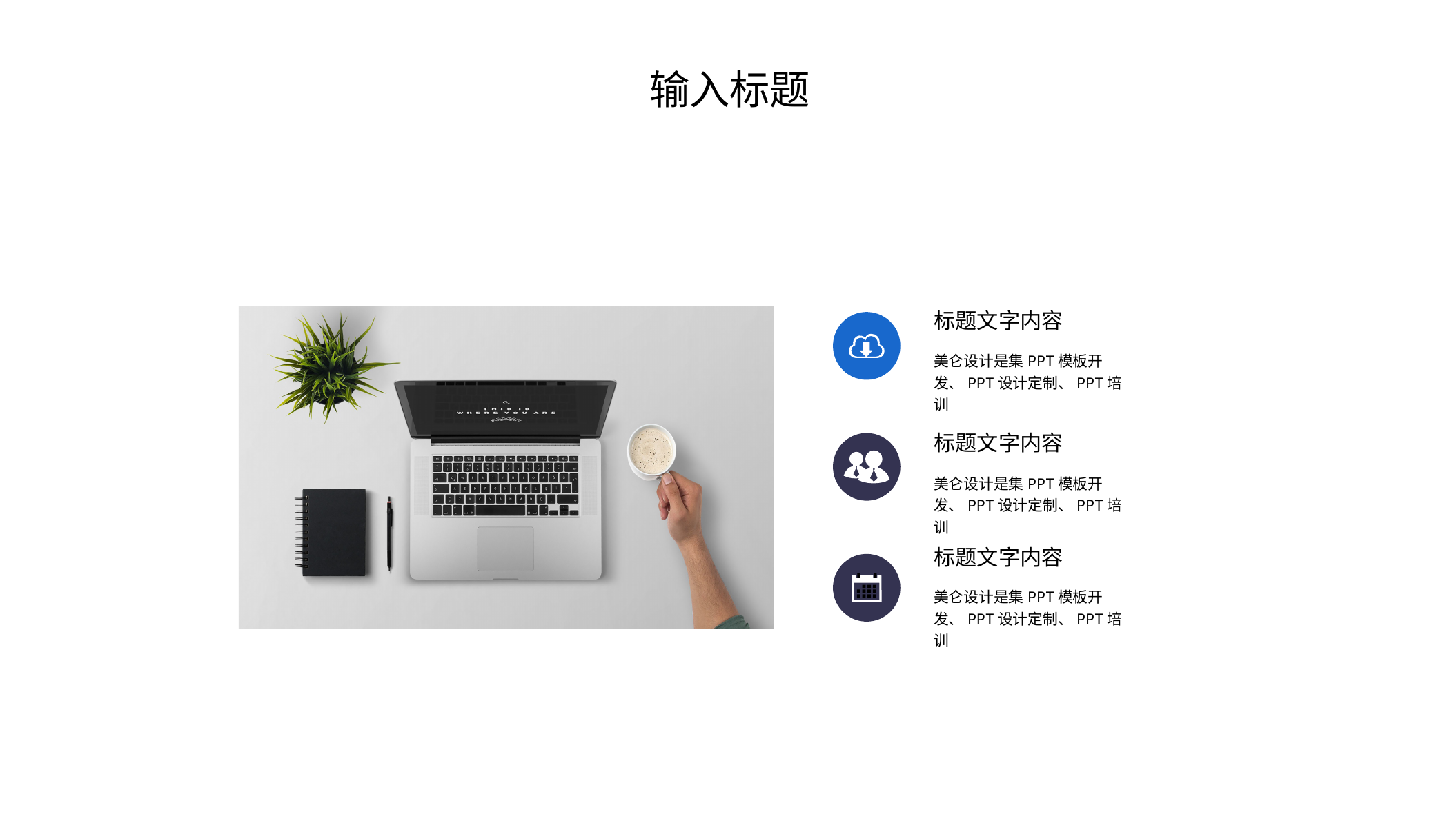

输入标题
标题文字内容

美仑设计是集PPT模板开发、PPT设计定制、PPT培训
标题文字内容

美仑设计是集PPT模板开发、PPT设计定制、PPT培训
标题文字内容

美仑设计是集PPT模板开发、PPT设计定制、PPT培训